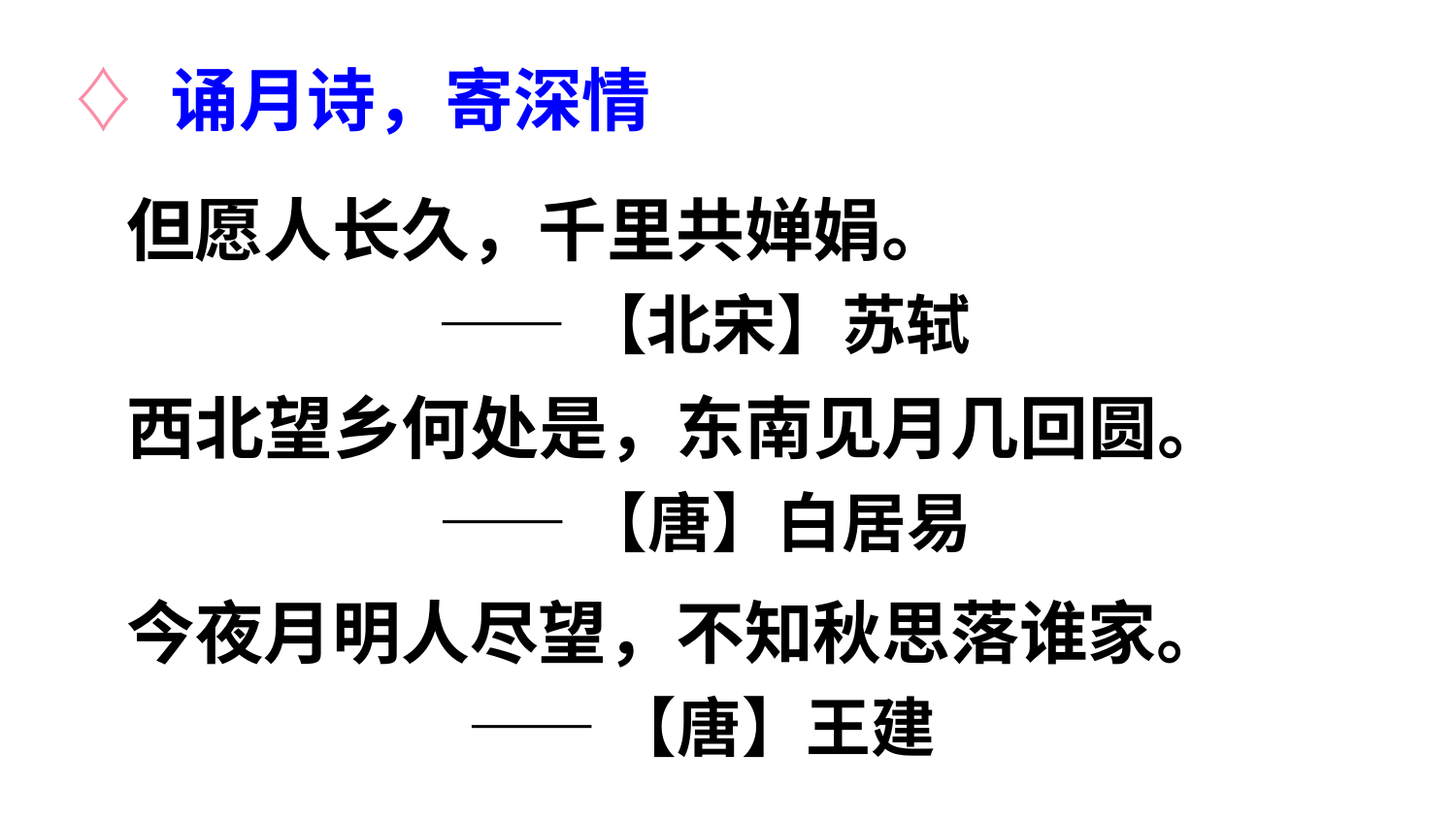

♢ 诵月诗，寄深情
但愿人长久，千里共婵娟。
                     ——【北宋】苏轼
西北望乡何处是，东南见月几回圆。
                     ——【唐】白居易
今夜月明人尽望，不知秋思落谁家。
                       ——【唐】王建